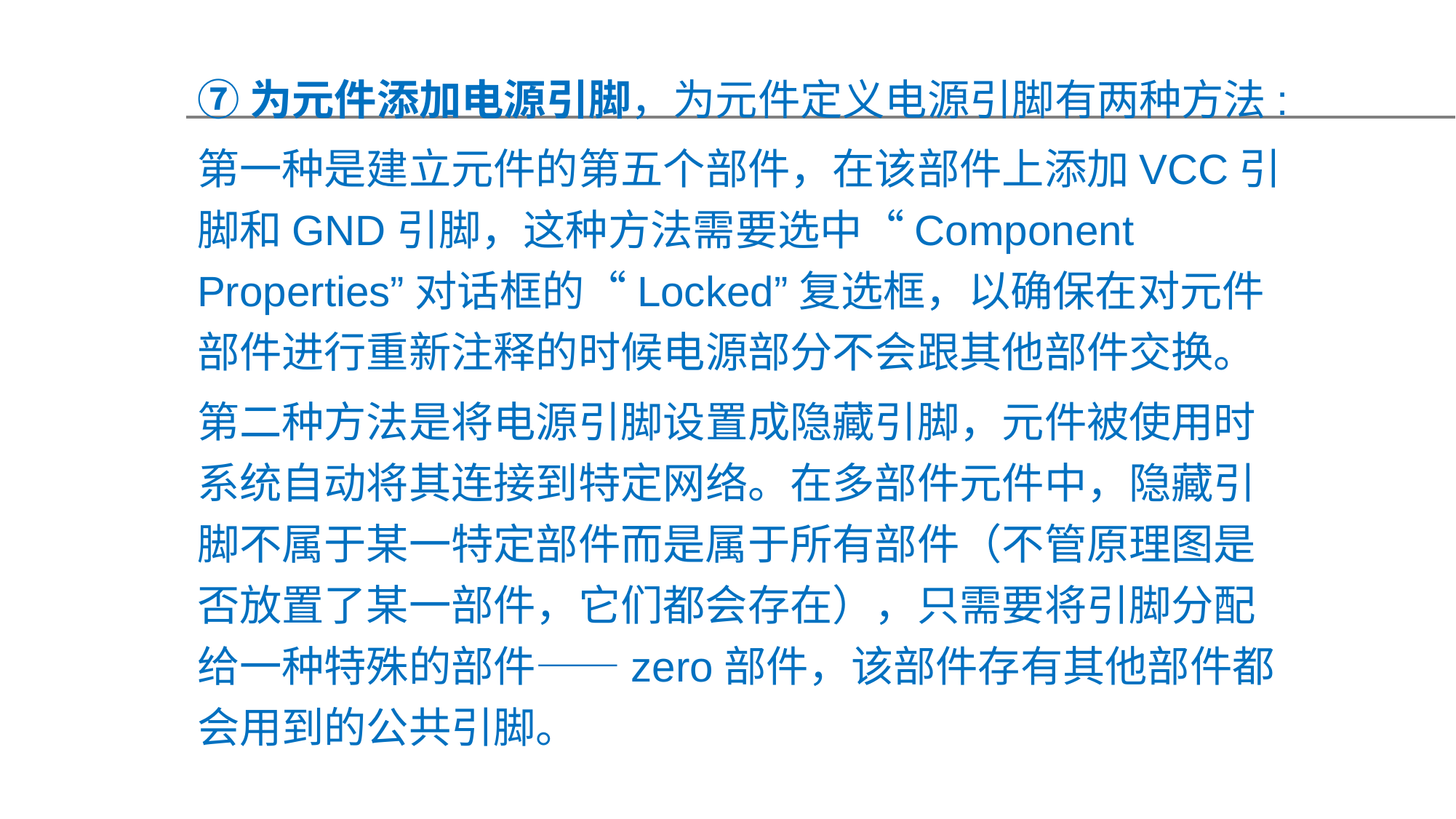

⑦为元件添加电源引脚，为元件定义电源引脚有两种方法:
第一种是建立元件的第五个部件，在该部件上添加VCC引脚和GND引脚，这种方法需要选中“Component Properties”对话框的“Locked”复选框，以确保在对元件部件进行重新注释的时候电源部分不会跟其他部件交换。
第二种方法是将电源引脚设置成隐藏引脚，元件被使用时系统自动将其连接到特定网络。在多部件元件中，隐藏引脚不属于某一特定部件而是属于所有部件（不管原理图是否放置了某一部件，它们都会存在），只需要将引脚分配给一种特殊的部件——zero部件，该部件存有其他部件都会用到的公共引脚。